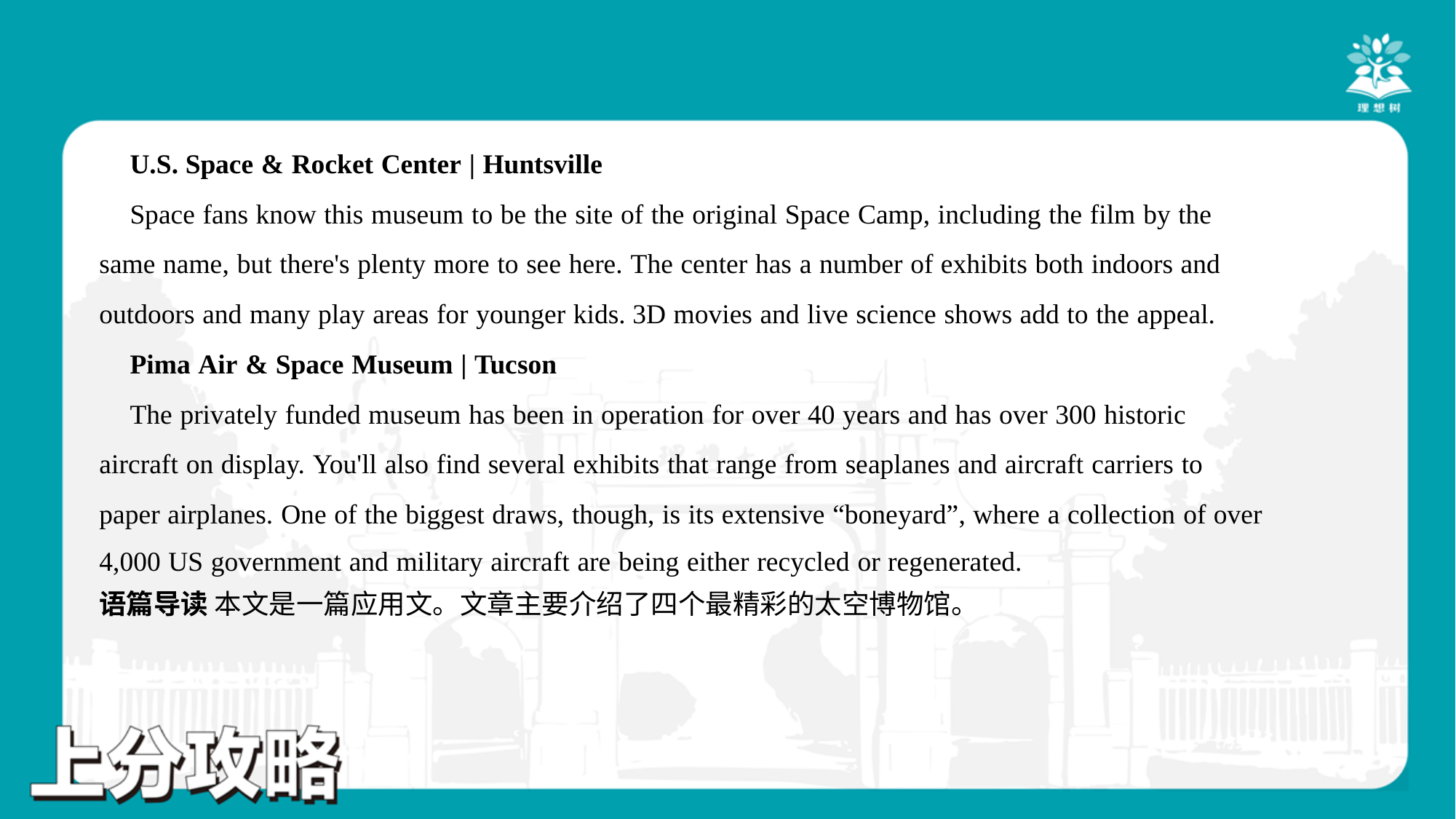

U.S. Space & Rocket Center | Huntsville
    Space fans know this museum to be the site of the original Space Camp, including the film by the
same name, but there's plenty more to see here. The center has a number of exhibits both indoors and
outdoors and many play areas for younger kids. 3D movies and live science shows add to the appeal.
    Pima Air & Space Museum | Tucson
    The privately funded museum has been in operation for over 40 years and has over 300 historic
aircraft on display. You'll also find several exhibits that range from seaplanes and aircraft carriers to
paper airplanes. One of the biggest draws, though, is its extensive “boneyard”, where a collection of over
4,000 US government and military aircraft are being either recycled or regenerated.
语篇导读 本文是一篇应用文。文章主要介绍了四个最精彩的太空博物馆。